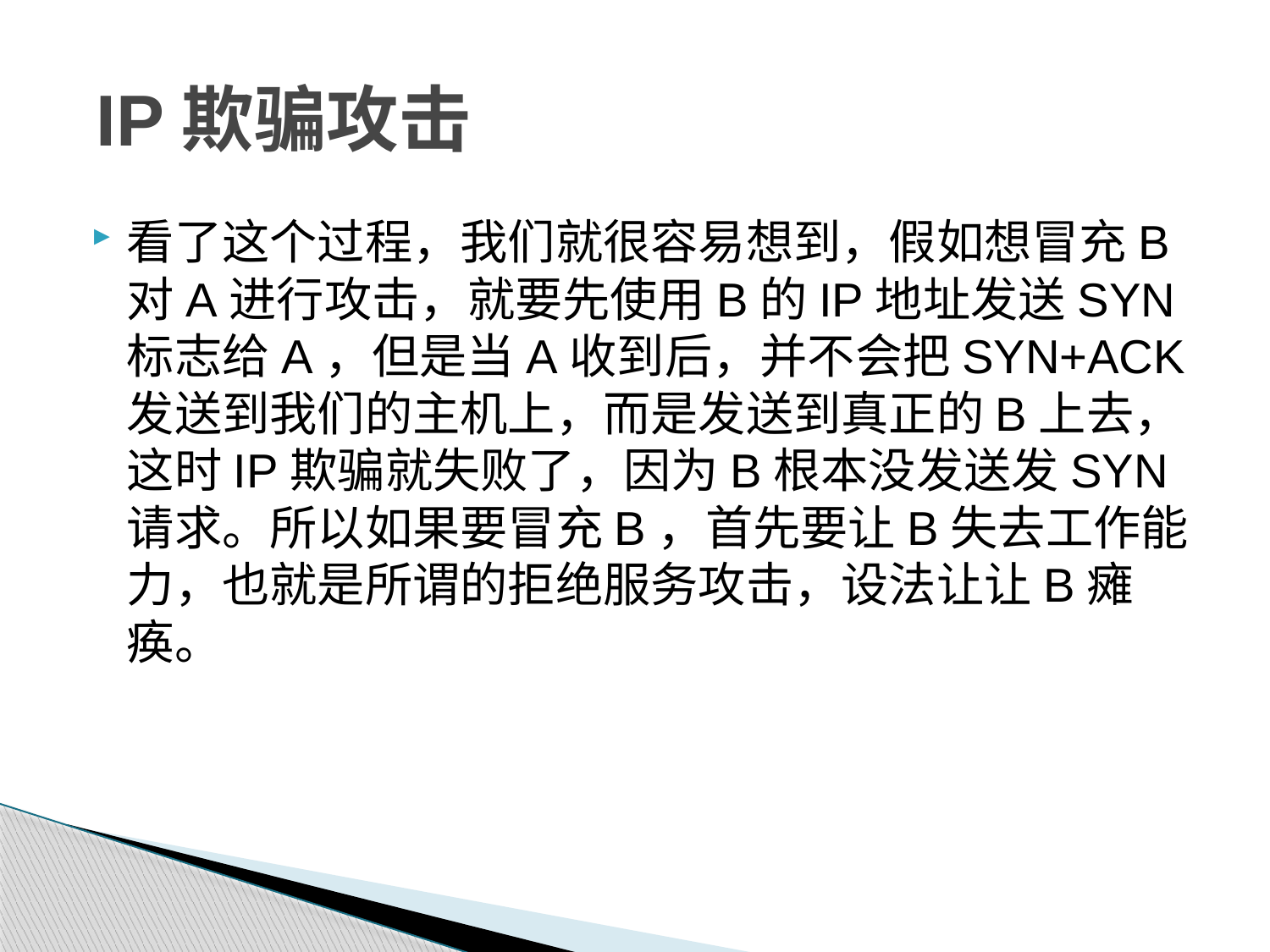

# IP欺骗攻击
看了这个过程，我们就很容易想到，假如想冒充B对A进行攻击，就要先使用B的IP地址发送SYN标志给A，但是当A收到后，并不会把SYN+ACK发送到我们的主机上，而是发送到真正的B上去，这时IP欺骗就失败了，因为B根本没发送发SYN请求。所以如果要冒充B，首先要让B失去工作能力，也就是所谓的拒绝服务攻击，设法让让B瘫痪。